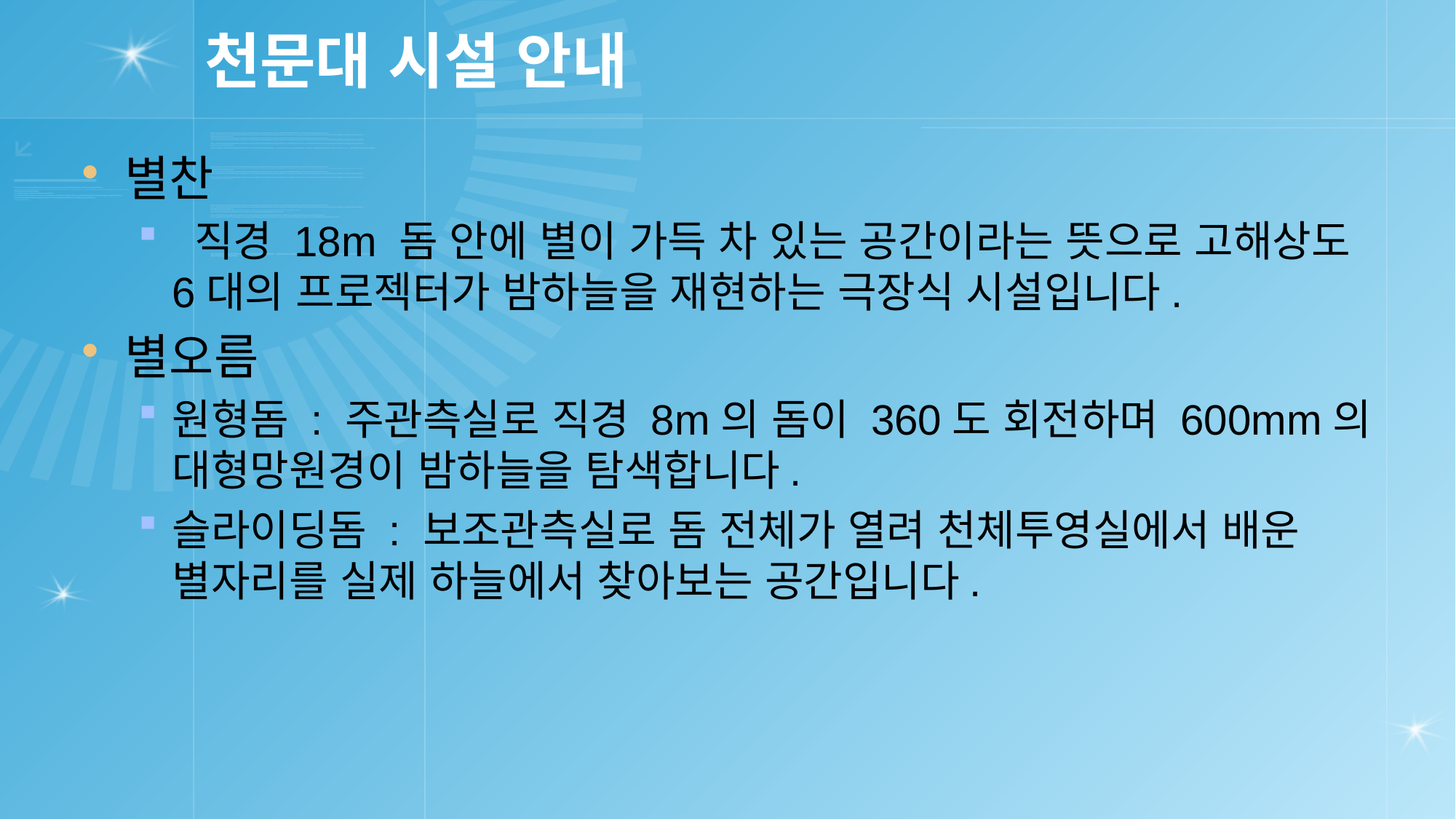

# 천문대 시설 안내
별찬
 직경 18m 돔 안에 별이 가득 차 있는 공간이라는 뜻으로 고해상도 6대의 프로젝터가 밤하늘을 재현하는 극장식 시설입니다.
별오름
원형돔 : 주관측실로 직경 8m의 돔이 360도 회전하며 600mm의 대형망원경이 밤하늘을 탐색합니다.
슬라이딩돔 : 보조관측실로 돔 전체가 열려 천체투영실에서 배운 별자리를 실제 하늘에서 찾아보는 공간입니다.